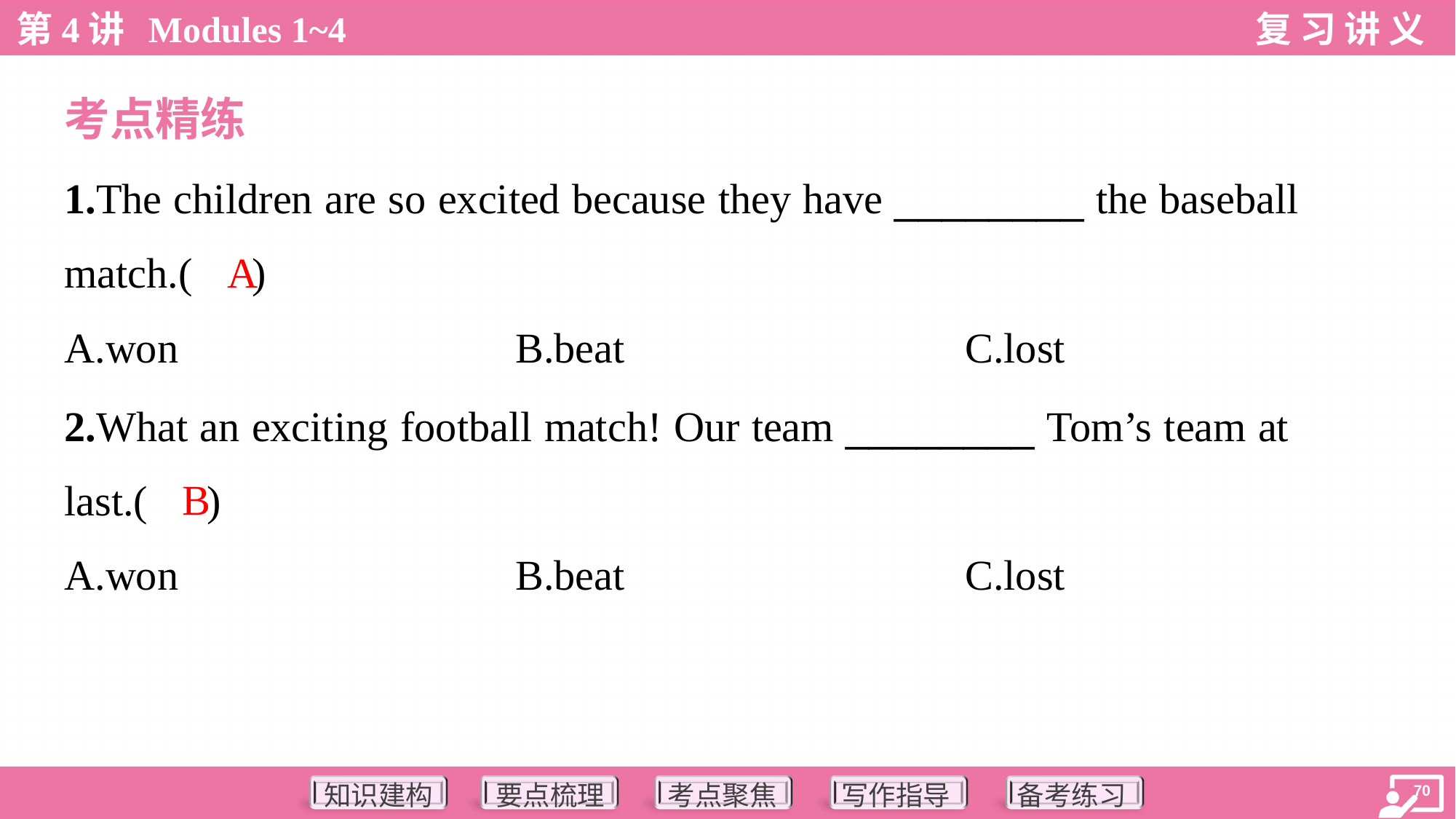

考点精练
1.The children are so excited because they have ________ the baseball
match.(     )
A
A.won	B.beat	C.lost
2.What an exciting football match! Our team ________ Tom’s team at
last.(     )
B
A.won	B.beat	C.lost